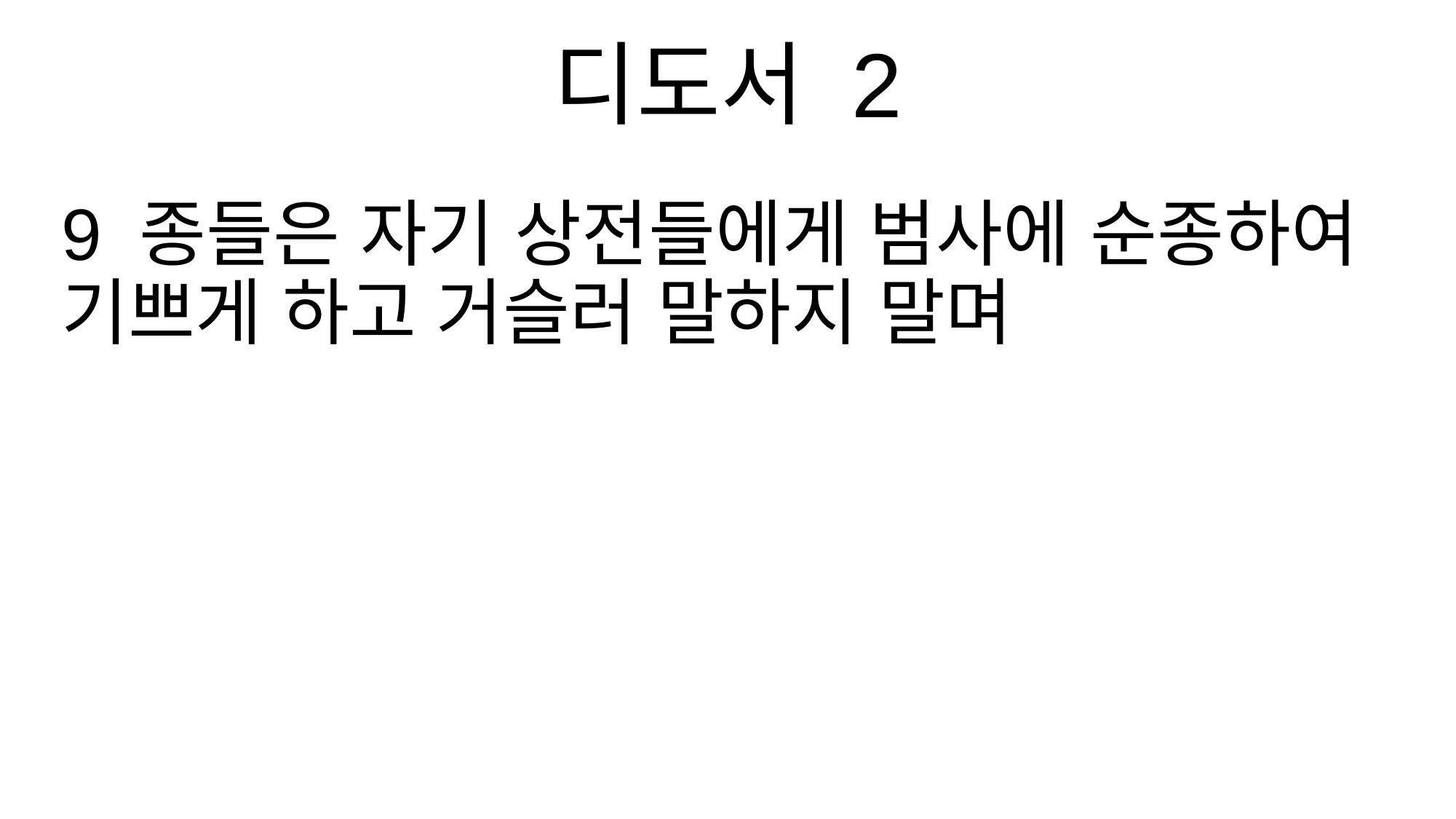

디도서 2
9 종들은 자기 상전들에게 범사에 순종하여 기쁘게 하고 거슬러 말하지 말며